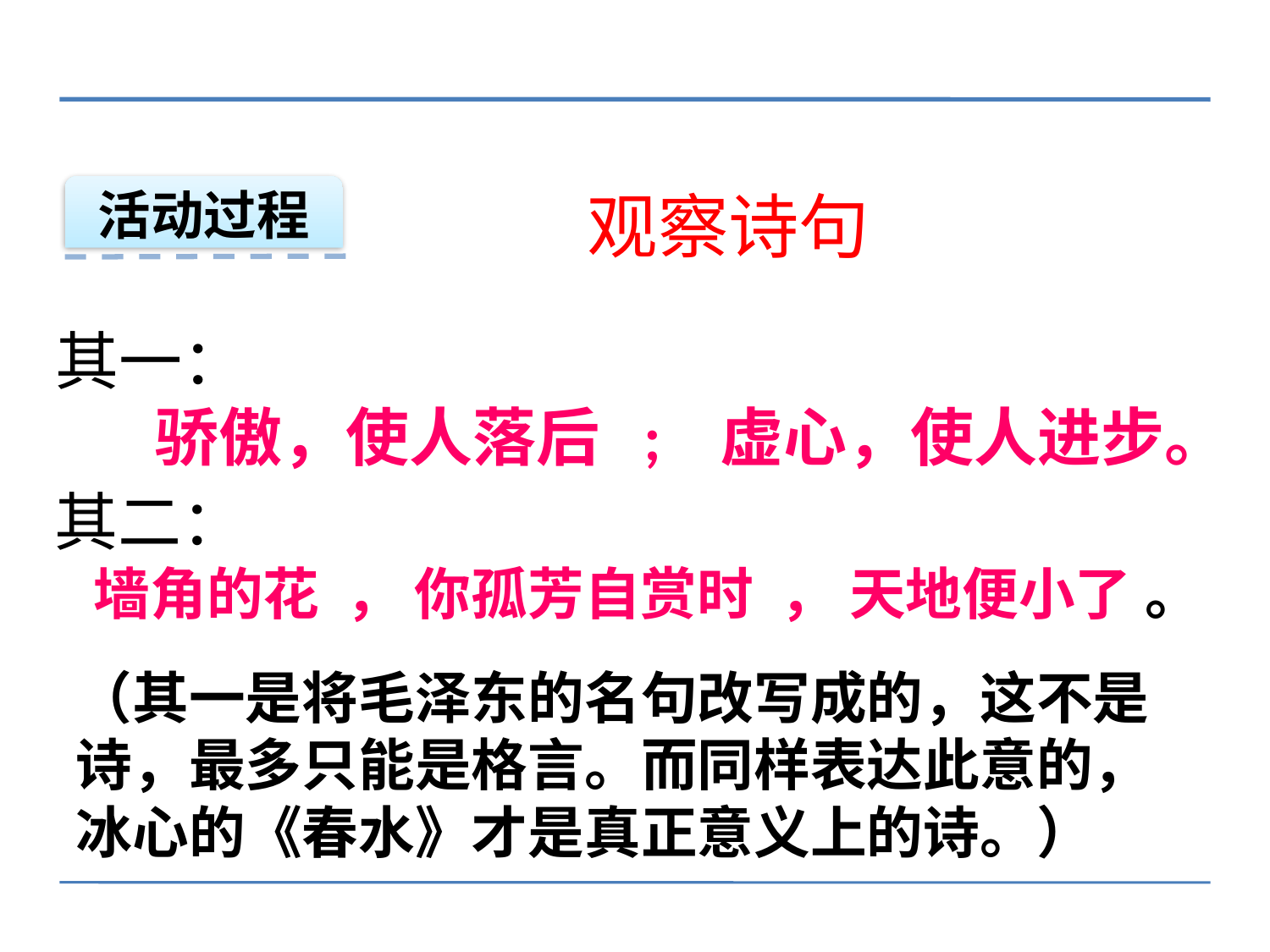

观察诗句
活动过程
其一：
      骄傲，使人落后  ;   虚心，使人进步。
其二：
  墙角的花  ， 你孤芳自赏时  ， 天地便小了 。
（其一是将毛泽东的名句改写成的，这不是诗，最多只能是格言。而同样表达此意的，冰心的《春水》才是真正意义上的诗。）